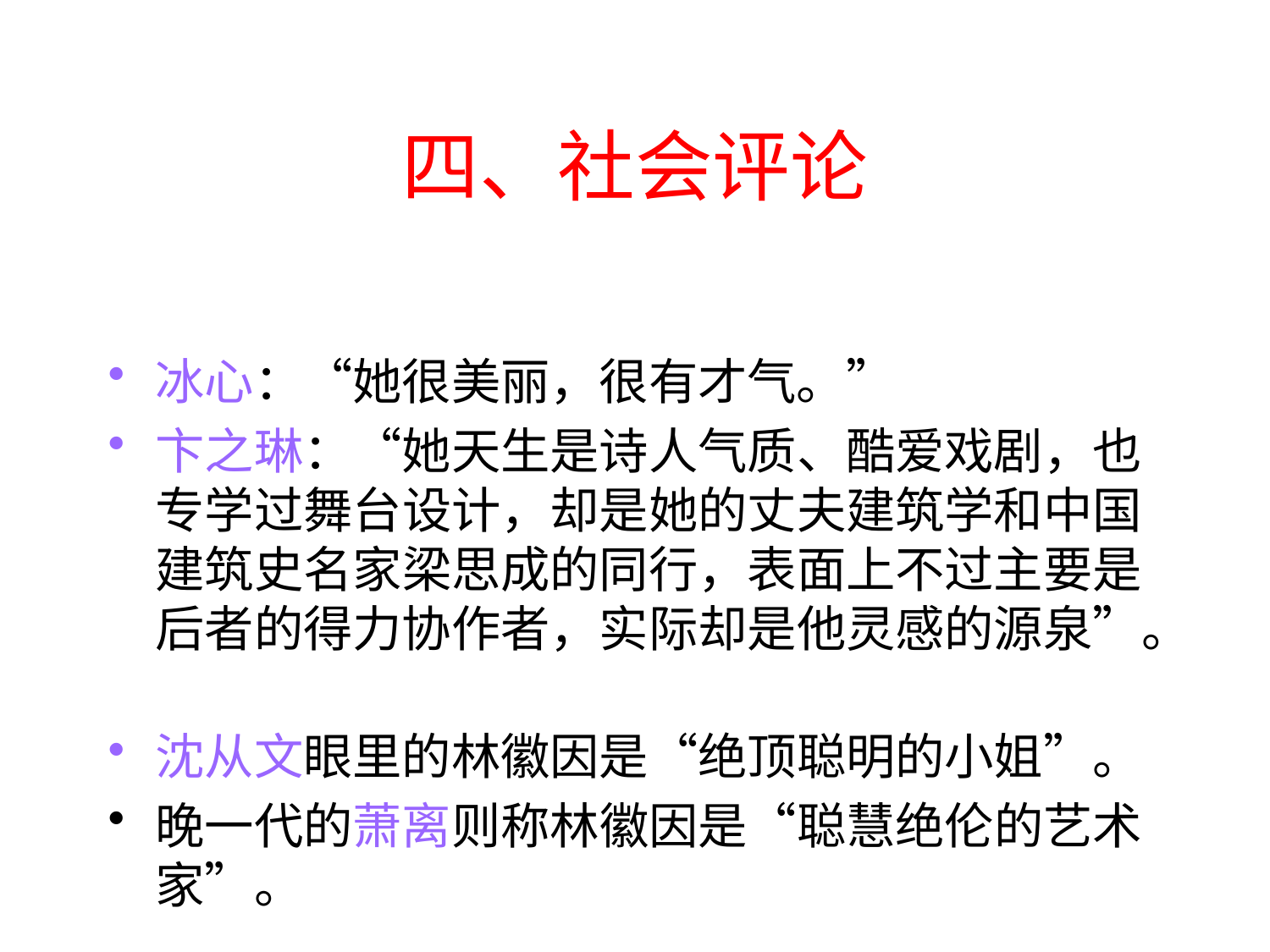

# 四、社会评论

冰心：“她很美丽，很有才气。”
卞之琳：“她天生是诗人气质、酷爱戏剧，也专学过舞台设计，却是她的丈夫建筑学和中国建筑史名家梁思成的同行，表面上不过主要是后者的得力协作者，实际却是他灵感的源泉”。
沈从文眼里的林徽因是“绝顶聪明的小姐”。
晚一代的萧离则称林徽因是“聪慧绝伦的艺术家”。